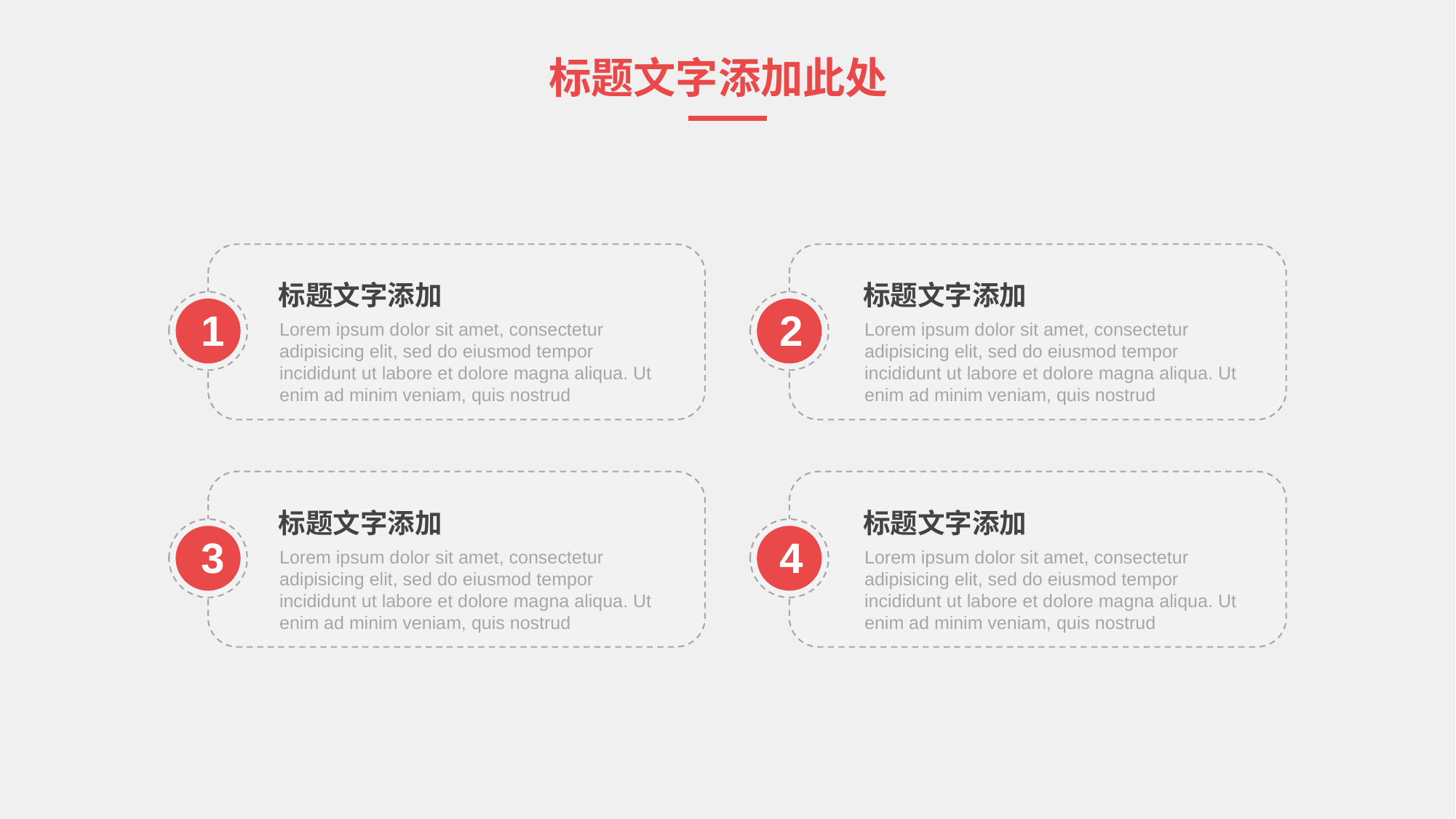

标题文字添加此处

标题文字添加
Lorem ipsum dolor sit amet, consectetur adipisicing elit, sed do eiusmod tempor incididunt ut labore et dolore magna aliqua. Ut enim ad minim veniam, quis nostrud

1

标题文字添加
Lorem ipsum dolor sit amet, consectetur adipisicing elit, sed do eiusmod tempor incididunt ut labore et dolore magna aliqua. Ut enim ad minim veniam, quis nostrud

2

标题文字添加
Lorem ipsum dolor sit amet, consectetur adipisicing elit, sed do eiusmod tempor incididunt ut labore et dolore magna aliqua. Ut enim ad minim veniam, quis nostrud

3

标题文字添加
Lorem ipsum dolor sit amet, consectetur adipisicing elit, sed do eiusmod tempor incididunt ut labore et dolore magna aliqua. Ut enim ad minim veniam, quis nostrud

4